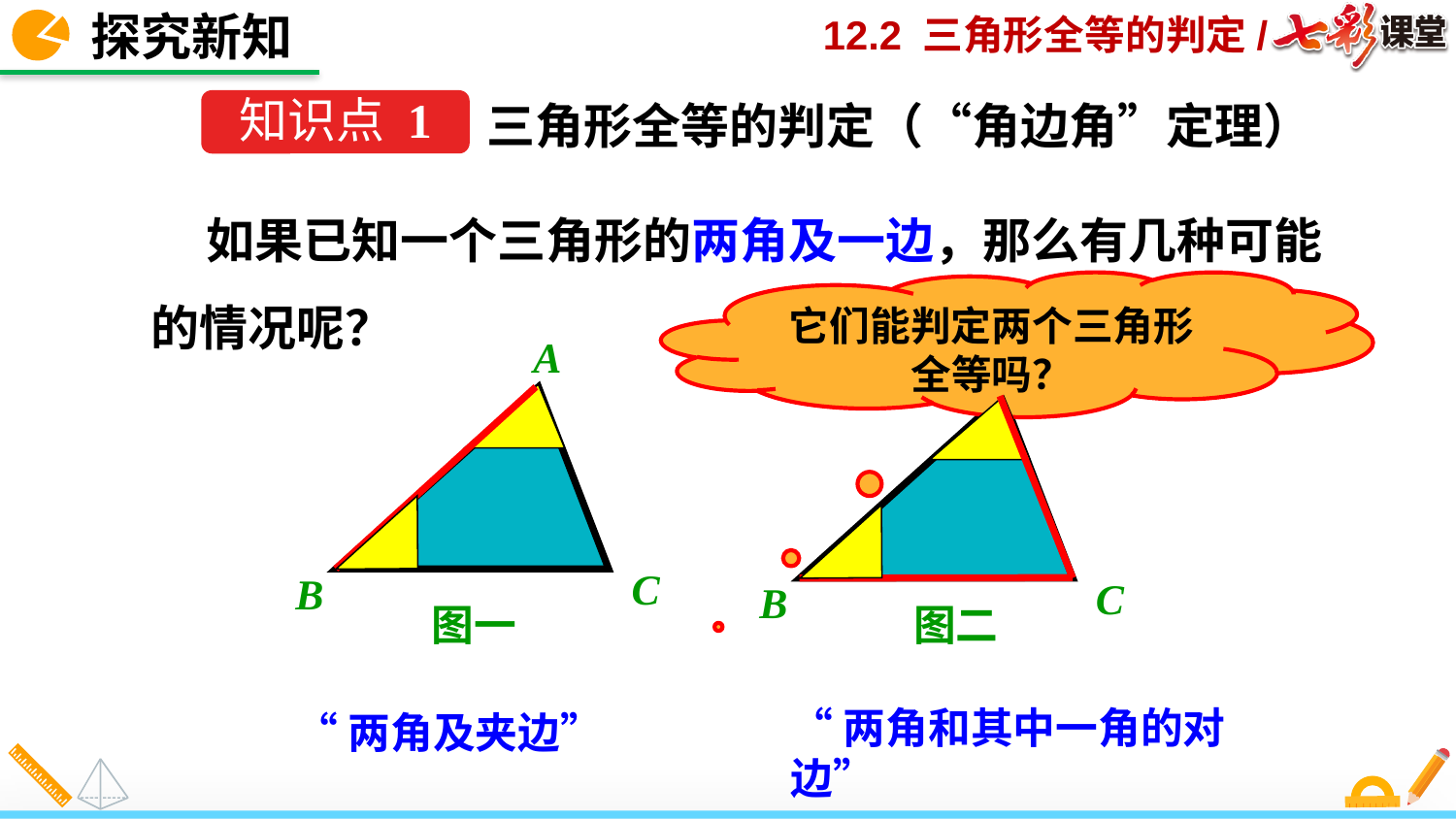

探究新知

三角形全等的判定（“角边角”定理）

知识点 1
    如果已知一个三角形的两角及一边，那么有几种可能的情况呢？
它们能判定两个三角形全等吗？
A

C
B
A

C
B

图一
图二
“两角和其中一角的对边”
“两角及夹边”